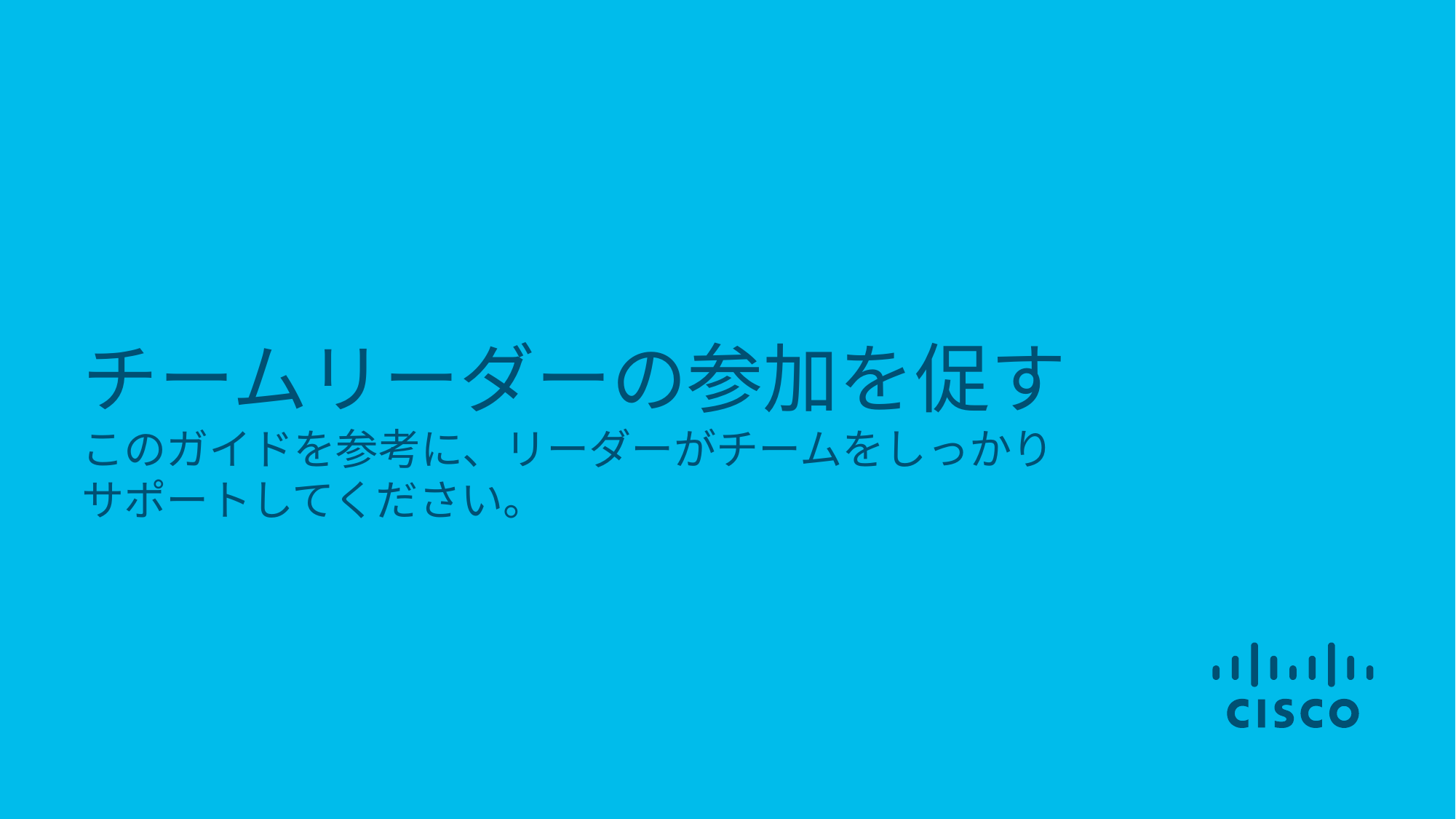

チームリーダーの参加を促す
このガイドを参考に、リーダーがチームをしっかりサポートしてください。